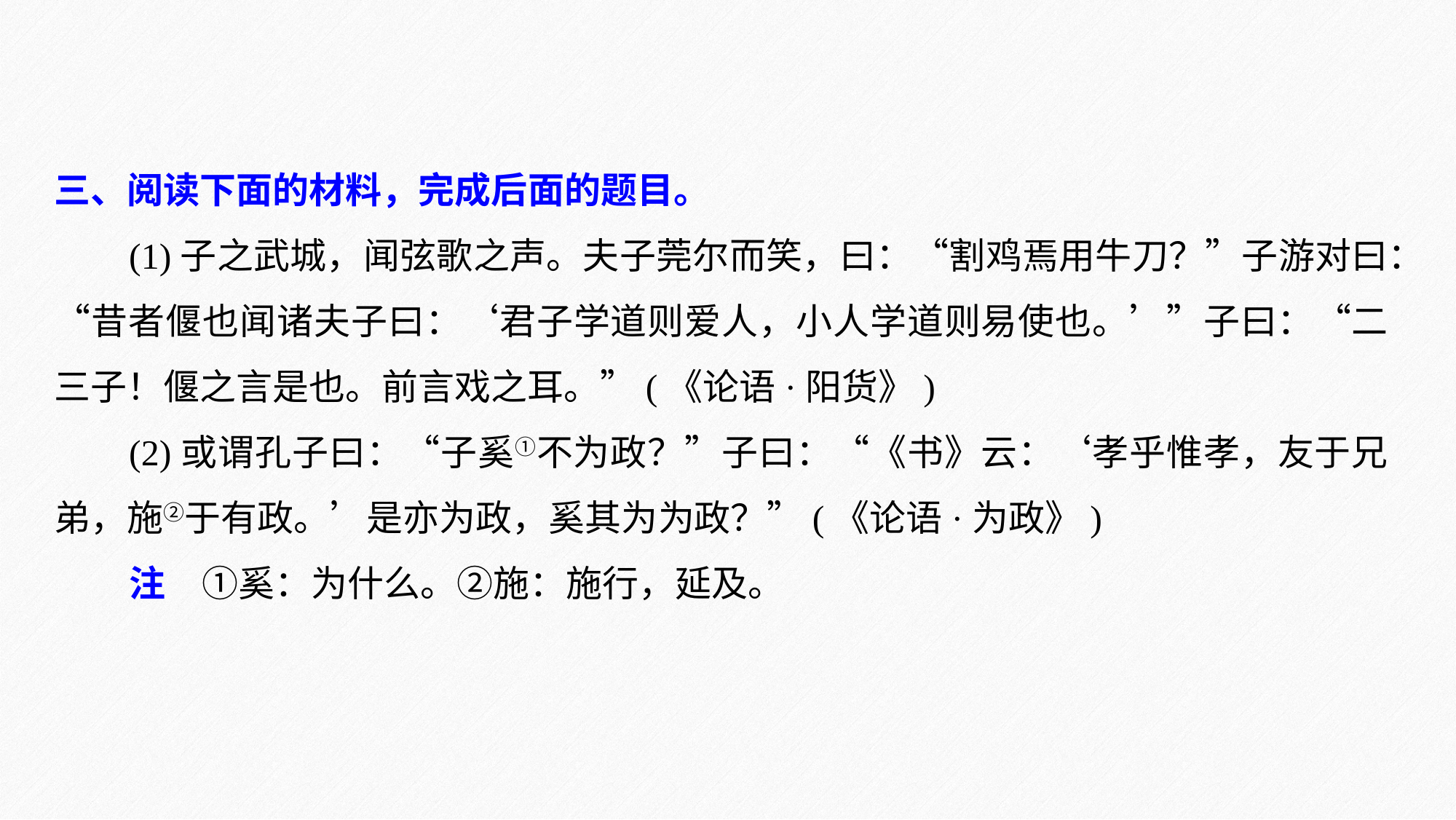

三、阅读下面的材料，完成后面的题目。
(1)子之武城，闻弦歌之声。夫子莞尔而笑，曰：“割鸡焉用牛刀？”子游对曰：“昔者偃也闻诸夫子曰：‘君子学道则爱人，小人学道则易使也。’”子曰：“二三子！偃之言是也。前言戏之耳。”(《论语·阳货》)
(2)或谓孔子曰：“子奚①不为政？”子曰：“《书》云：‘孝乎惟孝，友于兄弟，施②于有政。’是亦为政，奚其为为政？”(《论语·为政》)
注　①奚：为什么。②施：施行，延及。